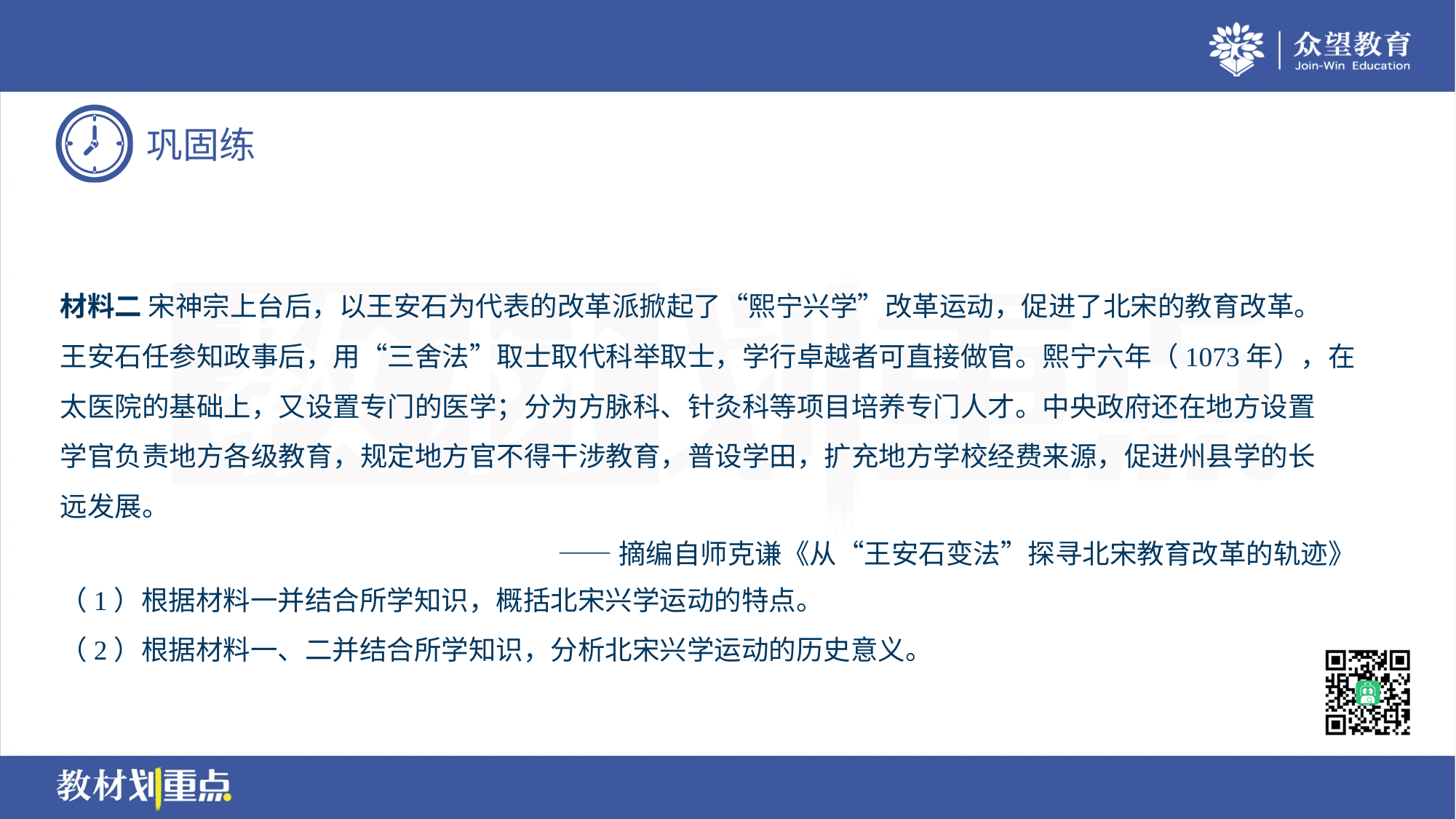

材料二 宋神宗上台后，以王安石为代表的改革派掀起了“熙宁兴学”改革运动，促进了北宋的教育改革。
王安石任参知政事后，用“三舍法”取士取代科举取士，学行卓越者可直接做官。熙宁六年（1073年），在
太医院的基础上，又设置专门的医学；分为方脉科、针灸科等项目培养专门人才。中央政府还在地方设置
学官负责地方各级教育，规定地方官不得干涉教育，普设学田，扩充地方学校经费来源，促进州县学的长
远发展。
——摘编自师克谦《从“王安石变法”探寻北宋教育改革的轨迹》
（1）根据材料一并结合所学知识，概括北宋兴学运动的特点。
（2）根据材料一、二并结合所学知识，分析北宋兴学运动的历史意义。